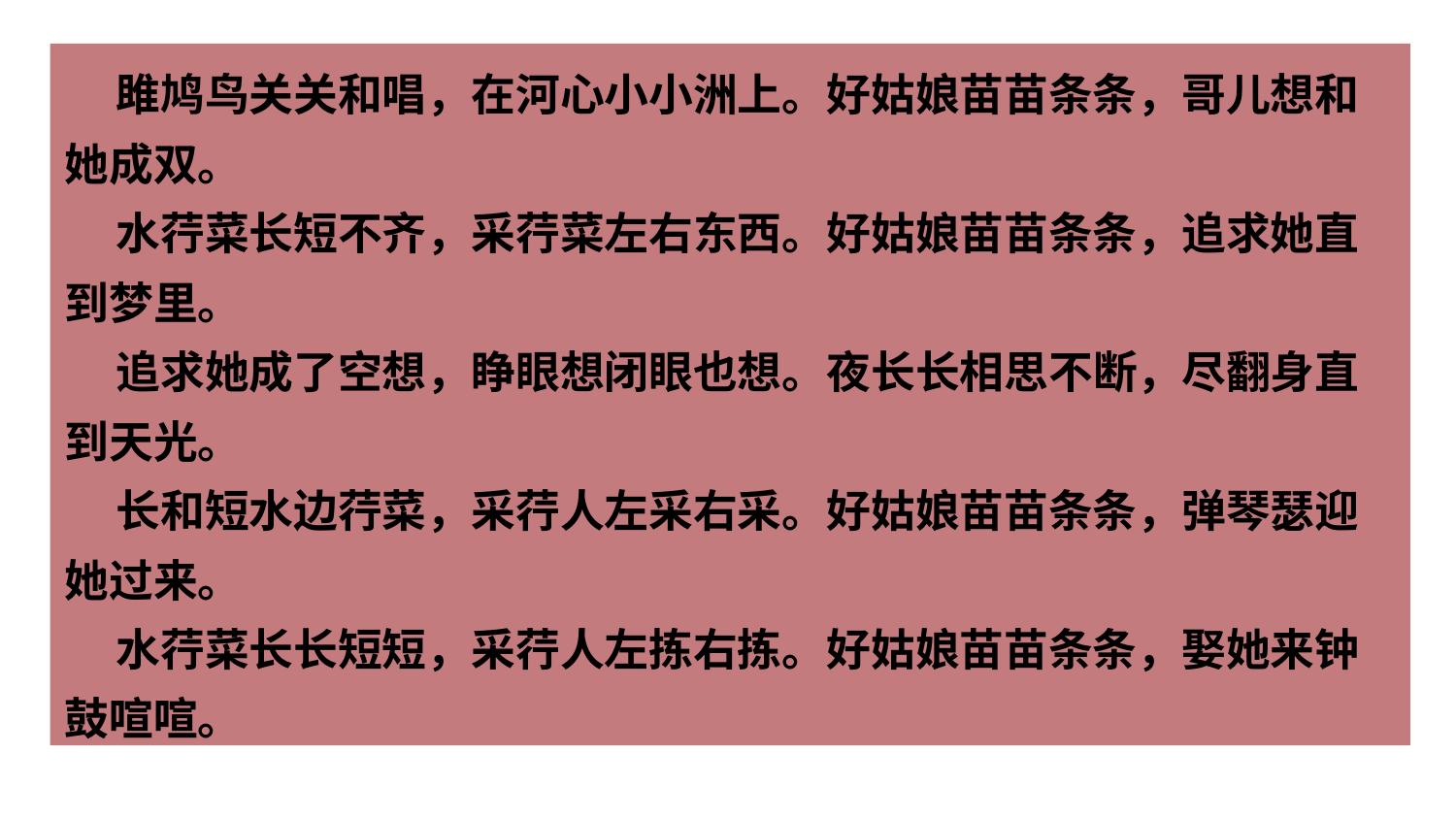

雎鸠鸟关关和唱，在河心小小洲上。好姑娘苗苗条条，哥儿想和她成双。
    水荇菜长短不齐，采荇菜左右东西。好姑娘苗苗条条，追求她直到梦里。
    追求她成了空想，睁眼想闭眼也想。夜长长相思不断，尽翻身直到天光。
    长和短水边荇菜，采荇人左采右采。好姑娘苗苗条条，弹琴瑟迎她过来。
    水荇菜长长短短，采荇人左拣右拣。好姑娘苗苗条条，娶她来钟鼓喧喧。